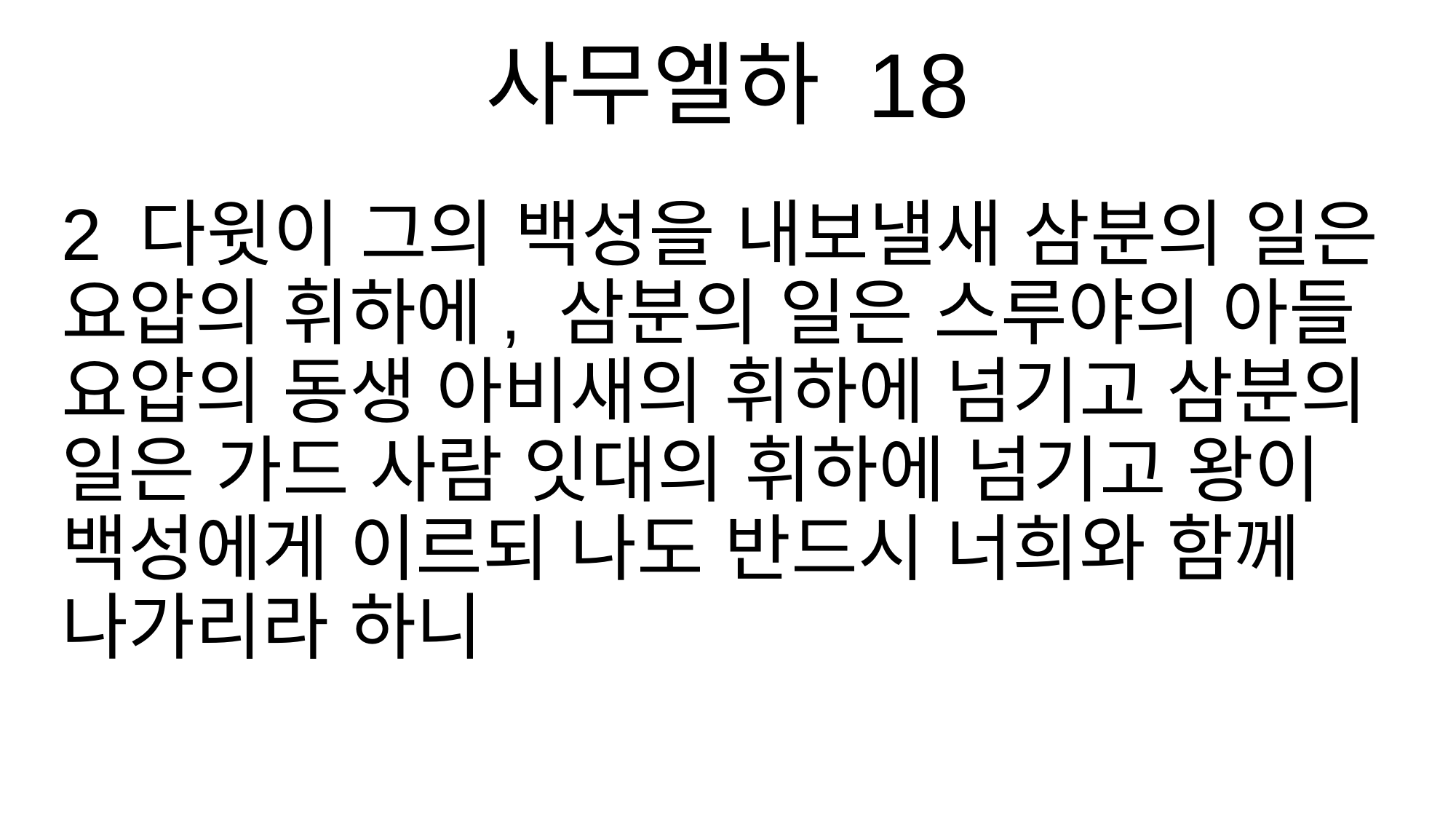

사무엘하 18
2 다윗이 그의 백성을 내보낼새 삼분의 일은 요압의 휘하에, 삼분의 일은 스루야의 아들 요압의 동생 아비새의 휘하에 넘기고 삼분의 일은 가드 사람 잇대의 휘하에 넘기고 왕이 백성에게 이르되 나도 반드시 너희와 함께 나가리라 하니